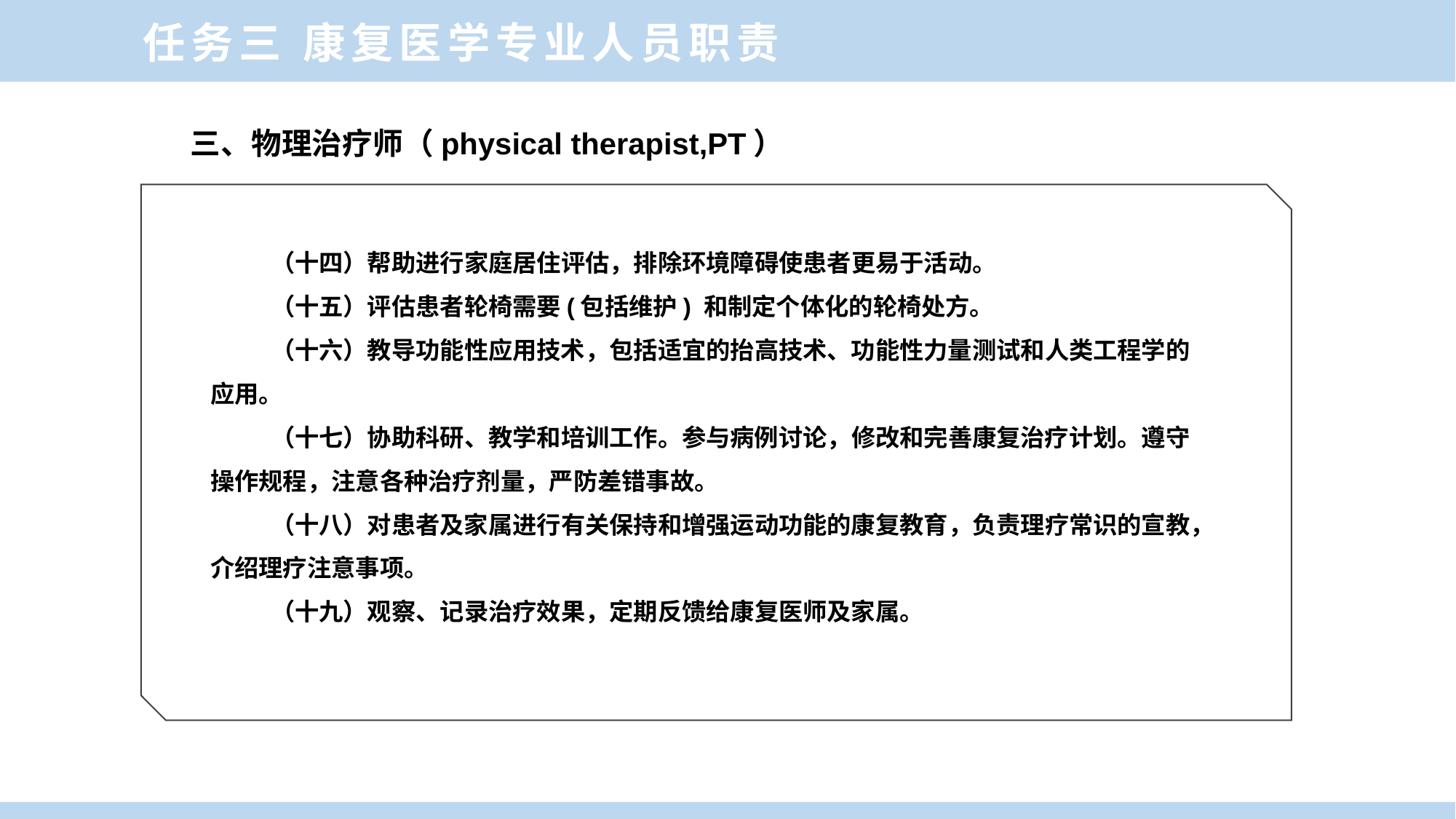

任务三 康复医学专业人员职责
三、物理治疗师（physical therapist,PT）

（十四）帮助进行家庭居住评估，排除环境障碍使患者更易于活动。
（十五）评估患者轮椅需要(包括维护) 和制定个体化的轮椅处方。
（十六）教导功能性应用技术，包括适宜的抬高技术、功能性力量测试和人类工程学的应用。
（十七）协助科研、教学和培训工作。参与病例讨论，修改和完善康复治疗计划。遵守操作规程，注意各种治疗剂量，严防差错事故。
（十八）对患者及家属进行有关保持和增强运动功能的康复教育，负责理疗常识的宣教，介绍理疗注意事项。
（十九）观察、记录治疗效果，定期反馈给康复医师及家属。